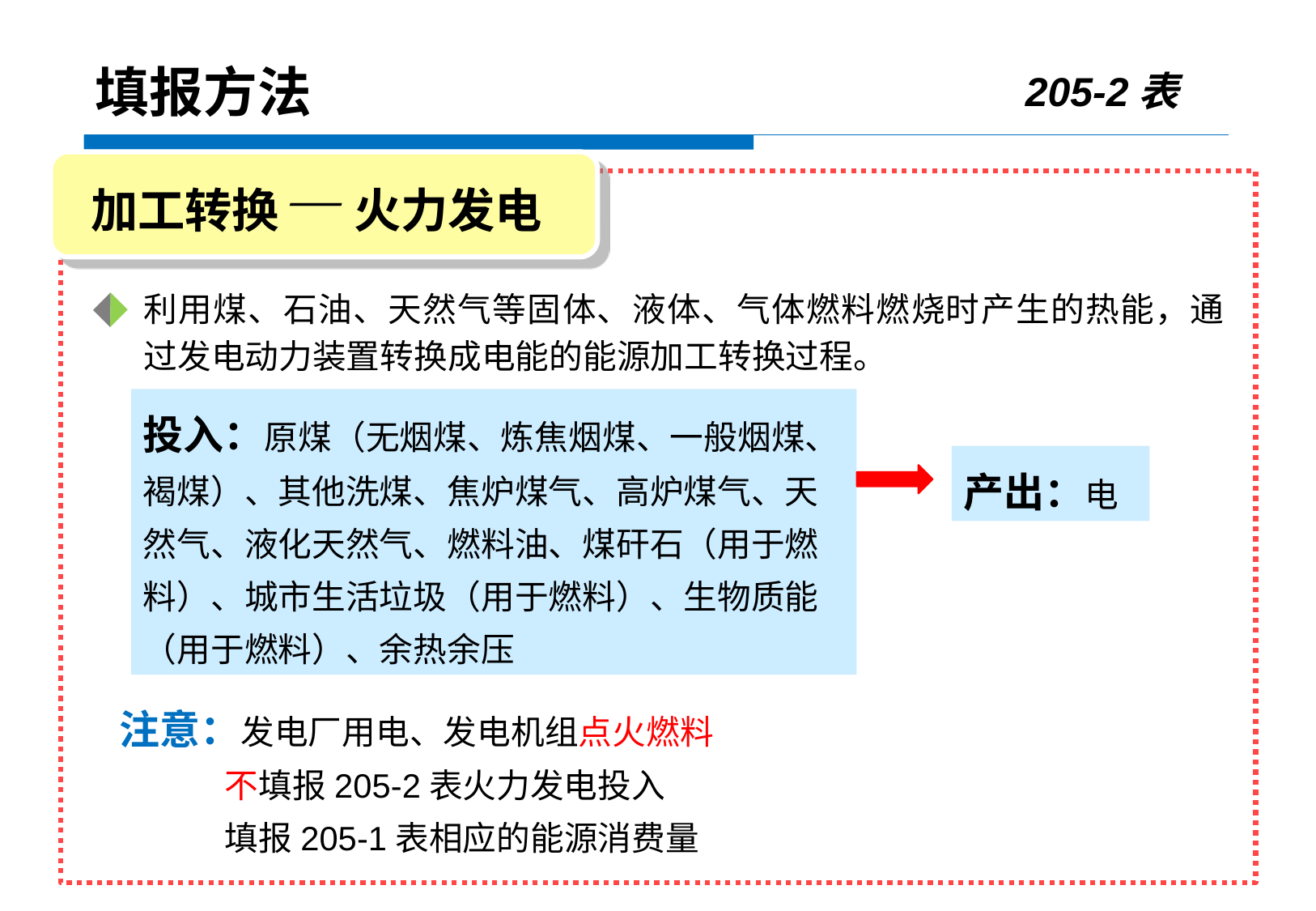

205-2表
填报方法

加工转换— 火力发电

利用煤、石油、天然气等固体、液体、气体燃料燃烧时产生的热能，通过发电动力装置转换成电能的能源加工转换过程。

投入：原煤（无烟煤、炼焦烟煤、一般烟煤、褐煤）、其他洗煤、焦炉煤气、高炉煤气、天然气、液化天然气、燃料油、煤矸石（用于燃料）、城市生活垃圾（用于燃料）、生物质能（用于燃料）、余热余压

产出：电

注意：发电厂用电、发电机组点火燃料
             不填报205-2表火力发电投入
             填报205-1表相应的能源消费量